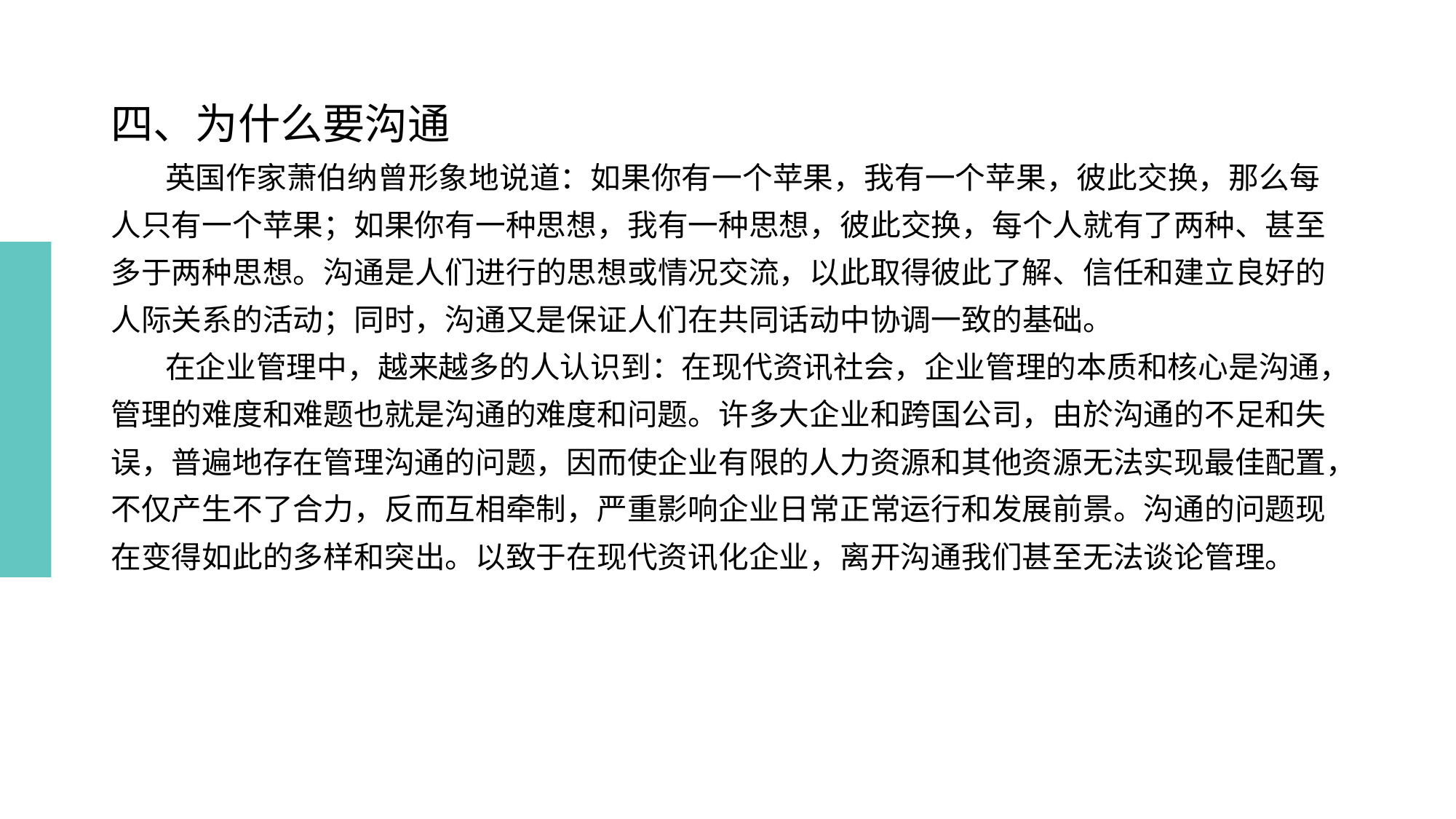

# 四、为什么要沟通
       英国作家萧伯纳曾形象地说道：如果你有一个苹果，我有一个苹果，彼此交换，那么每人只有一个苹果；如果你有一种思想，我有一种思想，彼此交换，每个人就有了两种、甚至多于两种思想。沟通是人们进行的思想或情况交流，以此取得彼此了解、信任和建立良好的人际关系的活动；同时，沟通又是保证人们在共同话动中协调一致的基础。
       在企业管理中，越来越多的人认识到：在现代资讯社会，企业管理的本质和核心是沟通，管理的难度和难题也就是沟通的难度和问题。许多大企业和跨国公司，由於沟通的不足和失误，普遍地存在管理沟通的问题，因而使企业有限的人力资源和其他资源无法实现最佳配置，不仅产生不了合力，反而互相牵制，严重影响企业日常正常运行和发展前景。沟通的问题现在变得如此的多样和突出。以致于在现代资讯化企业，离开沟通我们甚至无法谈论管理。